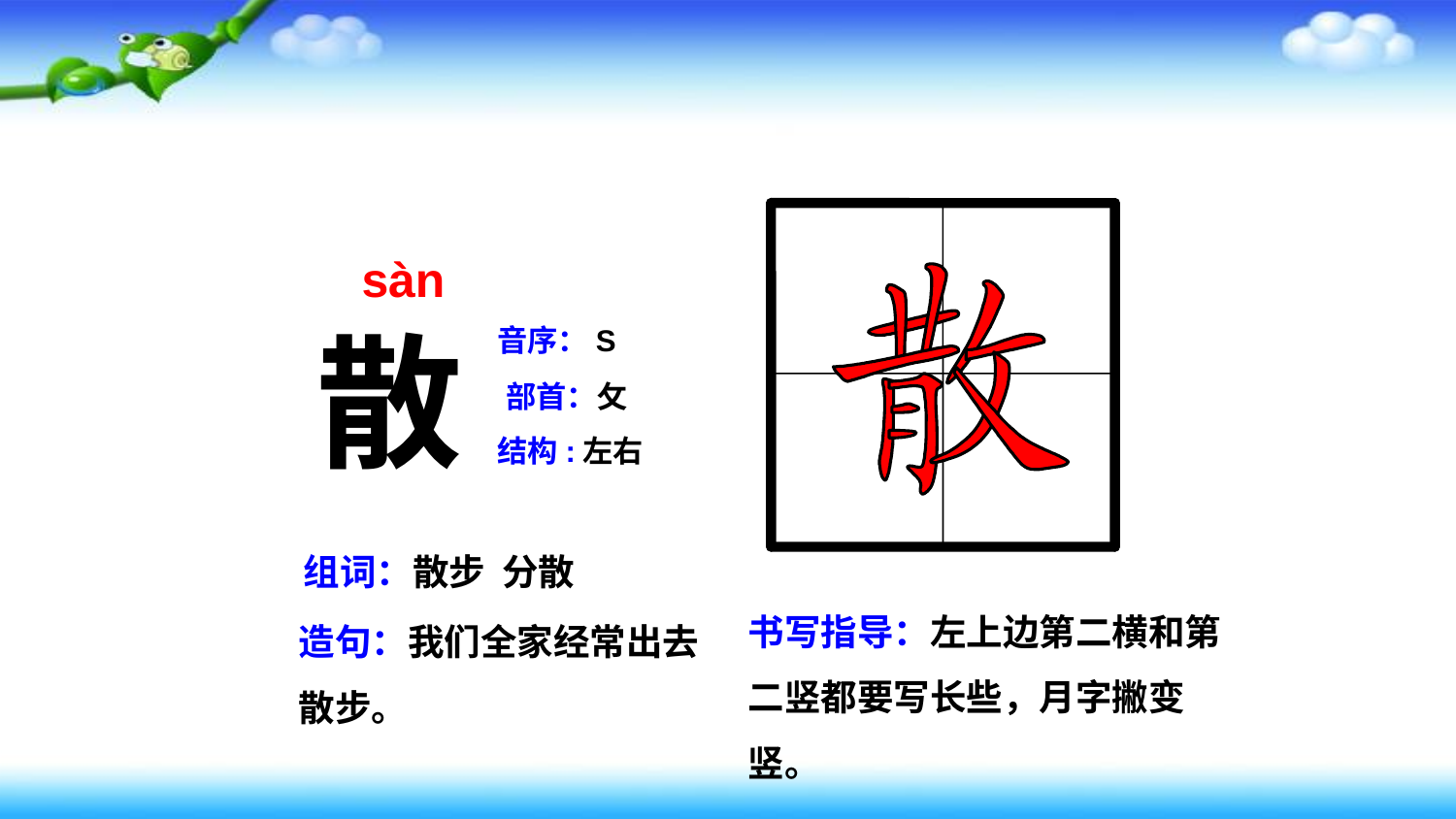

sàn

散

音序：S

部首：攵

结构:左右

组词：散步  分散
书写指导：左上边第二横和第二竖都要写长些，月字撇变竖。
造句：我们全家经常出去散步。